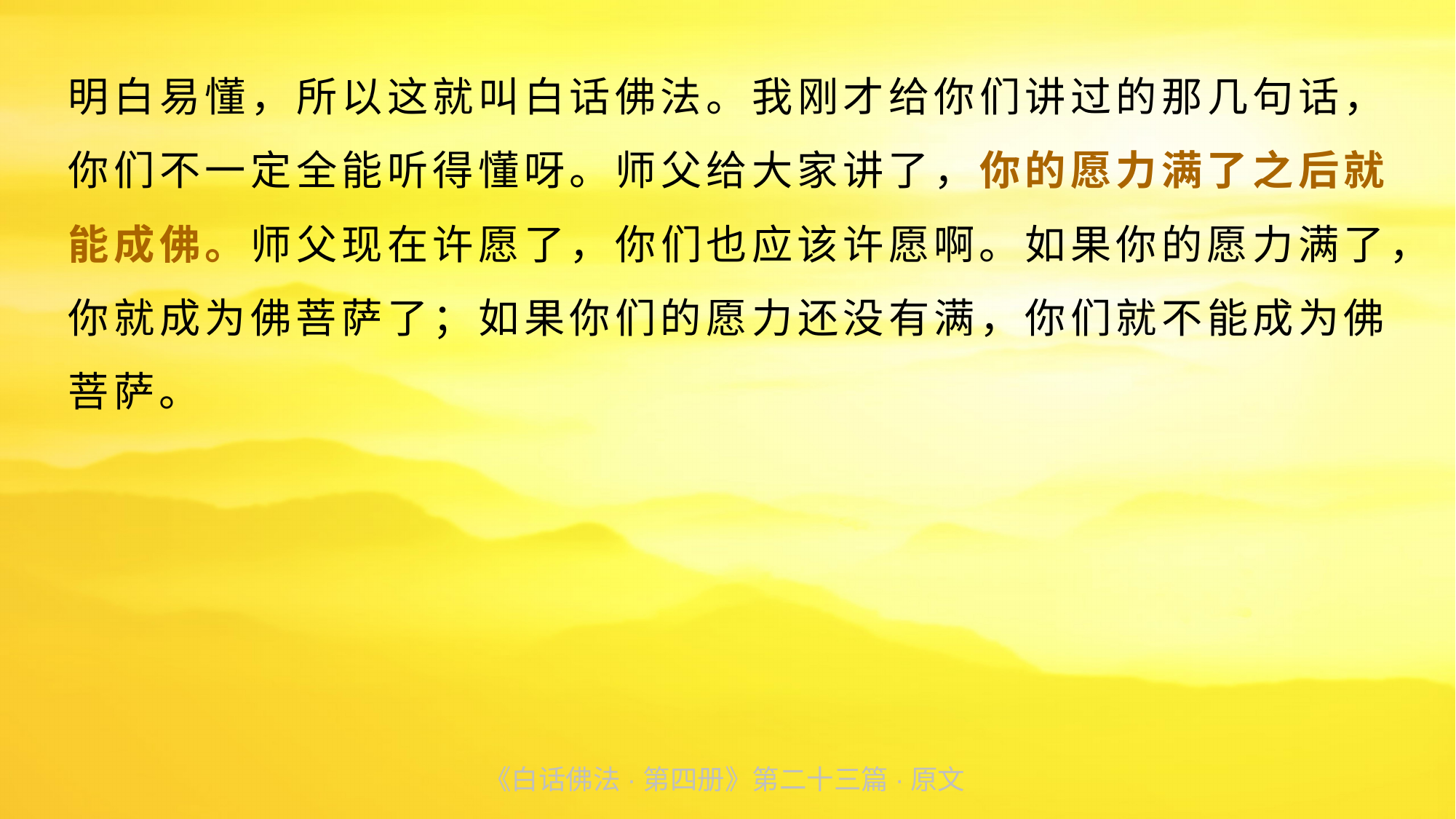

明白易懂，所以这就叫白话佛法。我刚才给你们讲过的那几句话，你们不一定全能听得懂呀。师父给大家讲了，你的愿力满了之后就能成佛。师父现在许愿了，你们也应该许愿啊。如果你的愿力满了，你就成为佛菩萨了；如果你们的愿力还没有满，你们就不能成为佛菩萨。
《白话佛法·第四册》第二十三篇·原文